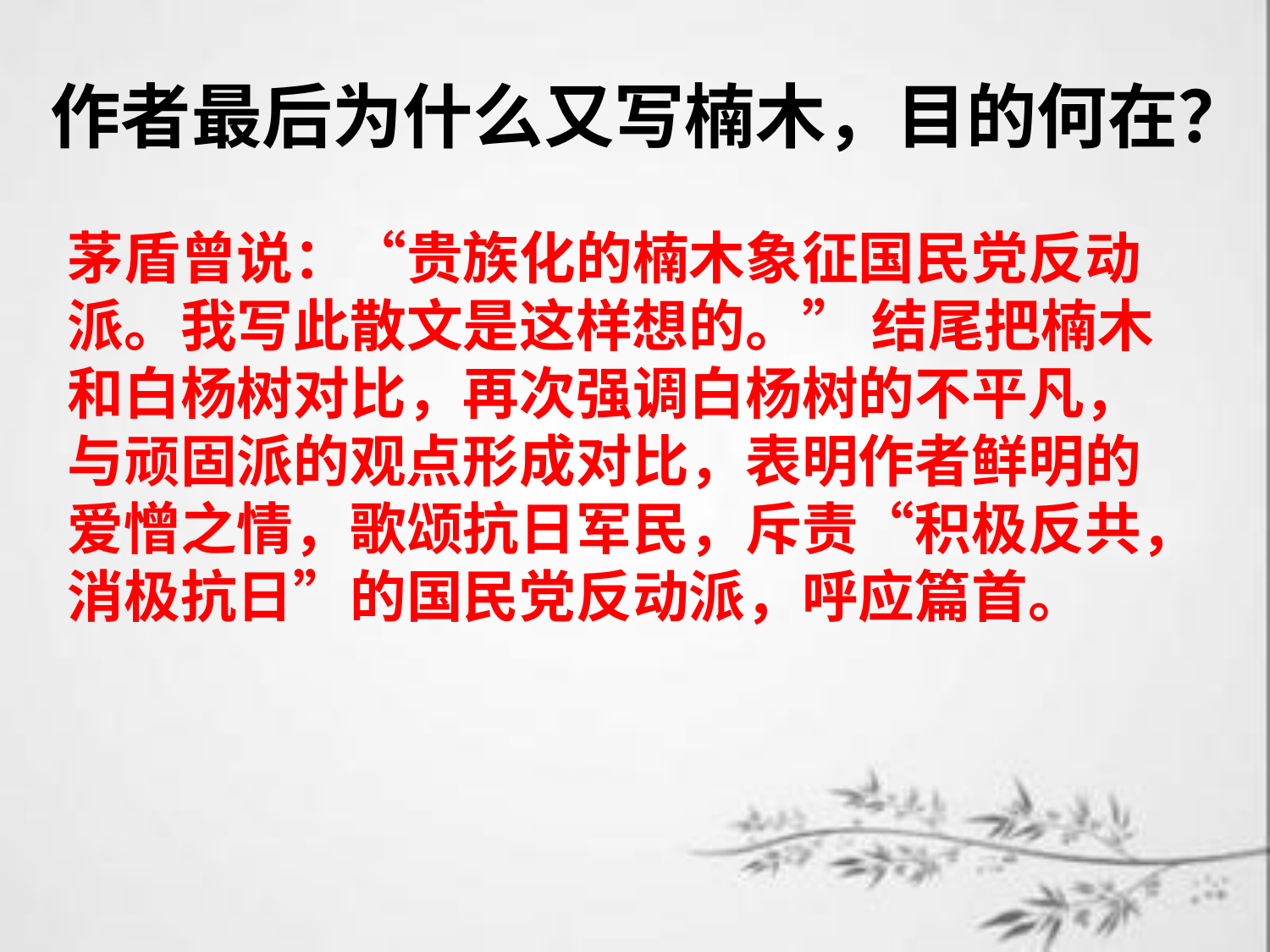

作者最后为什么又写楠木，目的何在？
茅盾曾说：“贵族化的楠木象征国民党反动派。我写此散文是这样想的。” 结尾把楠木和白杨树对比，再次强调白杨树的不平凡，与顽固派的观点形成对比，表明作者鲜明的爱憎之情，歌颂抗日军民，斥责“积极反共，消极抗日”的国民党反动派，呼应篇首。